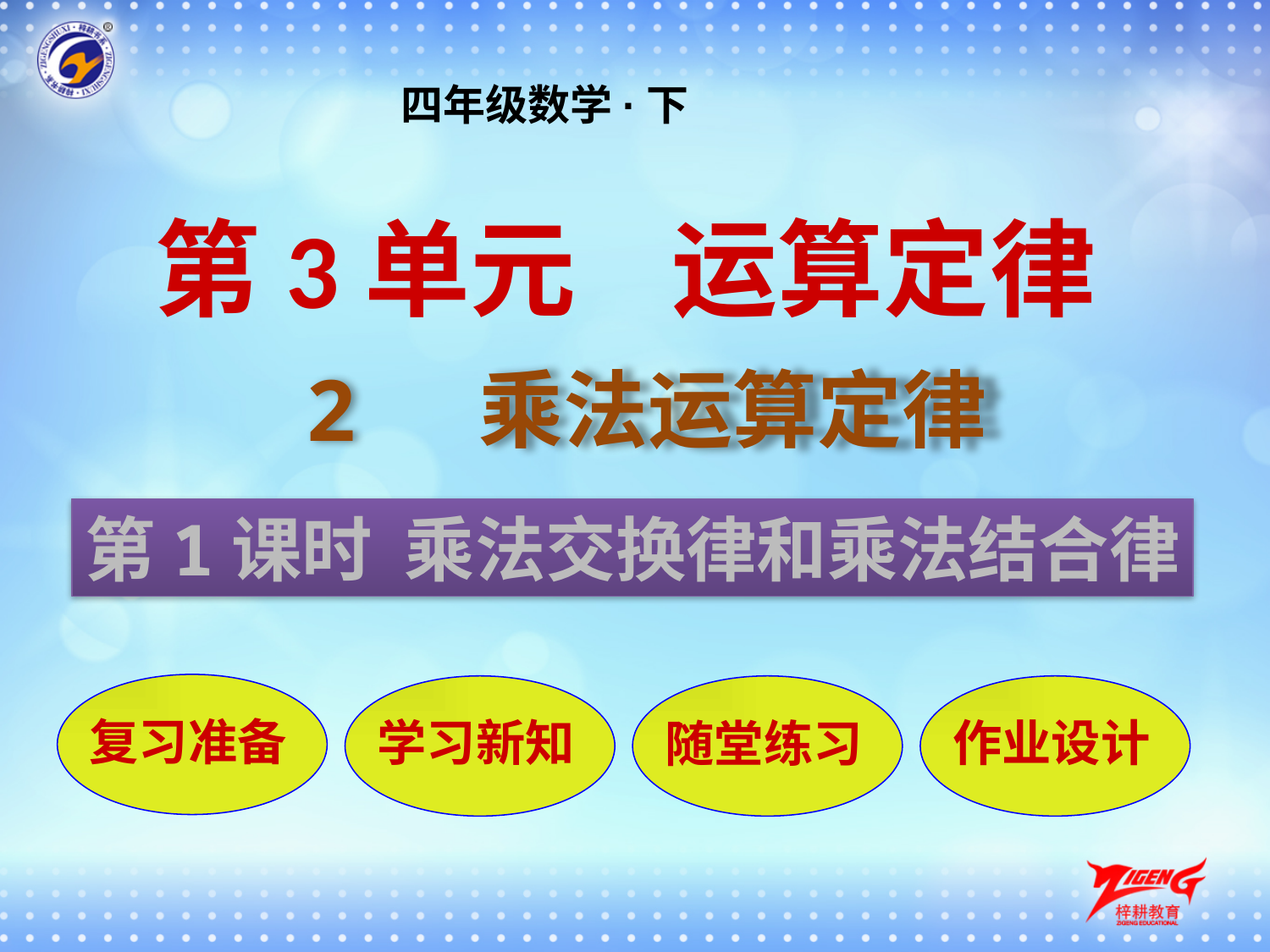

四年级数学·下
第3单元    运算定律
2  乘法运算定律
第1课时  乘法交换律和乘法结合律

复习准备

学习新知

随堂练习

作业设计